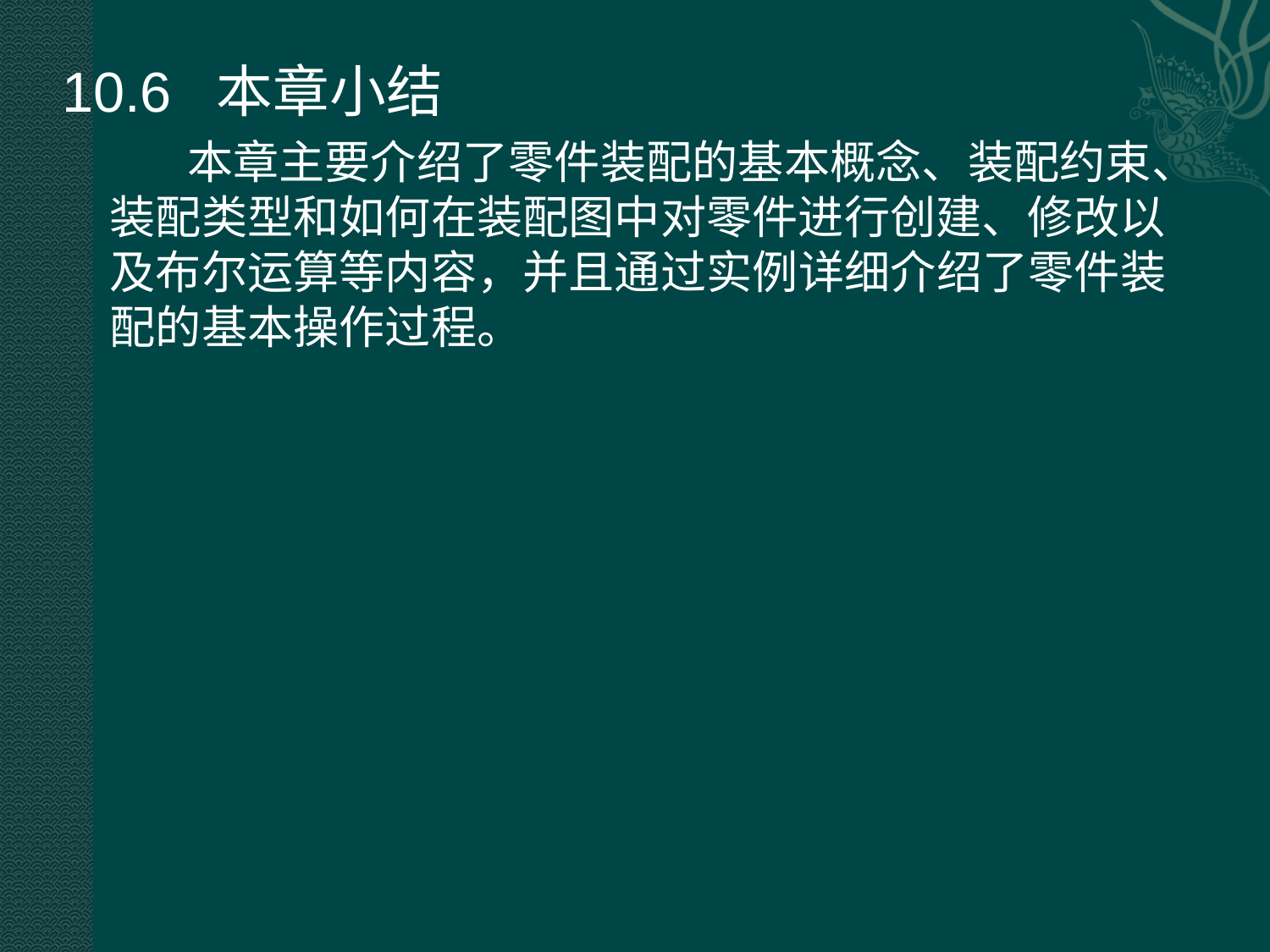

10.6  本章小结
           本章主要介绍了零件装配的基本概念、装配约束、装配类型和如何在装配图中对零件进行创建、修改以及布尔运算等内容，并且通过实例详细介绍了零件装配的基本操作过程。